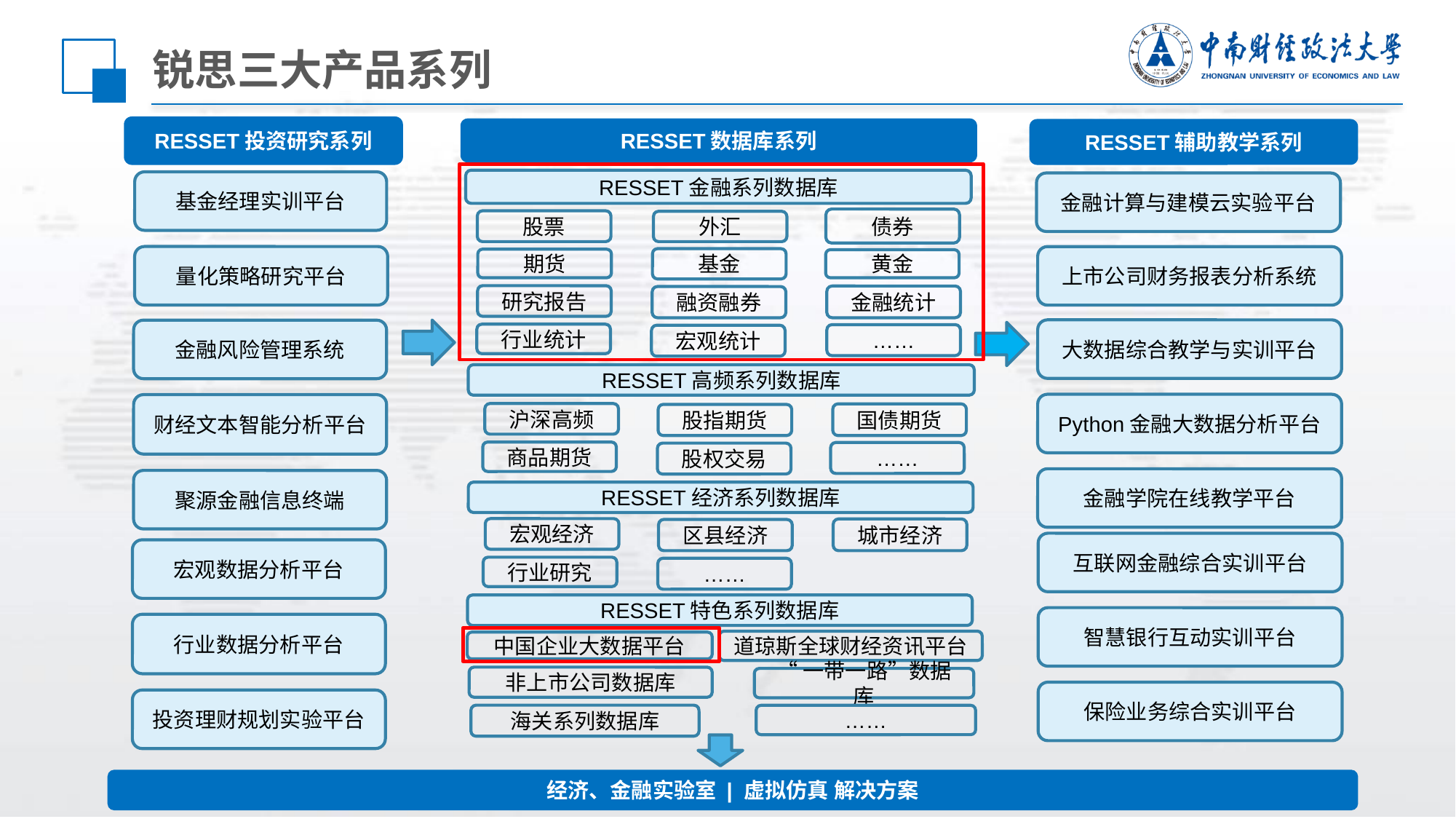

# 锐思三大产品系列
RESSET投资研究系列
RESSET数据库系列
RESSET辅助教学系列

RESSET金融系列数据库
基金经理实训平台
金融计算与建模云实验平台
债券
股票
外汇
量化策略研究平台
上市公司财务报表分析系统
基金
期货
黄金
研究报告
金融统计
融资融券
大数据综合教学与实训平台

金融风险管理系统

行业统计
……
宏观统计
RESSET高频系列数据库
Python金融大数据分析平台
财经文本智能分析平台
沪深高频
国债期货
股指期货
商品期货
……
股权交易
金融学院在线教学平台
聚源金融信息终端
RESSET经济系列数据库
宏观经济
城市经济
区县经济
互联网金融综合实训平台
宏观数据分析平台
行业研究
……
RESSET特色系列数据库
智慧银行互动实训平台
行业数据分析平台

道琼斯全球财经资讯平台
中国企业大数据平台
非上市公司数据库
“一带一路”数据库
保险业务综合实训平台
投资理财规划实验平台
海关系列数据库
……

经济、金融实验室 | 虚拟仿真 解决方案